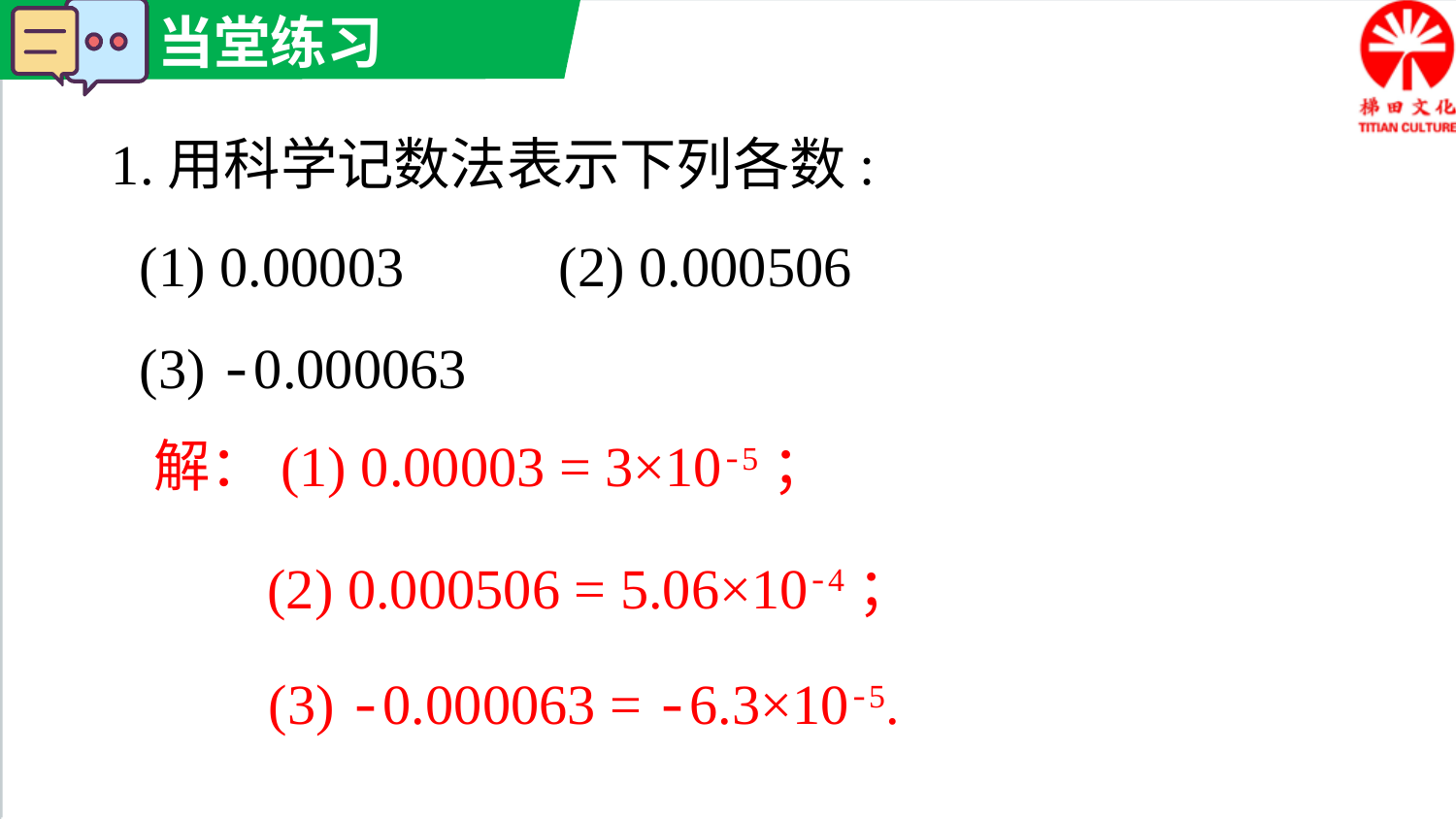

1.用科学记数法表示下列各数:
  (1) 0.00003           (2) 0.000506
  (3) -0.000063
解：(1) 0.00003 = 3×10-5；
    (2) 0.000506 = 5.06×10-4；
(3) -0.000063 = -6.3×10-5.